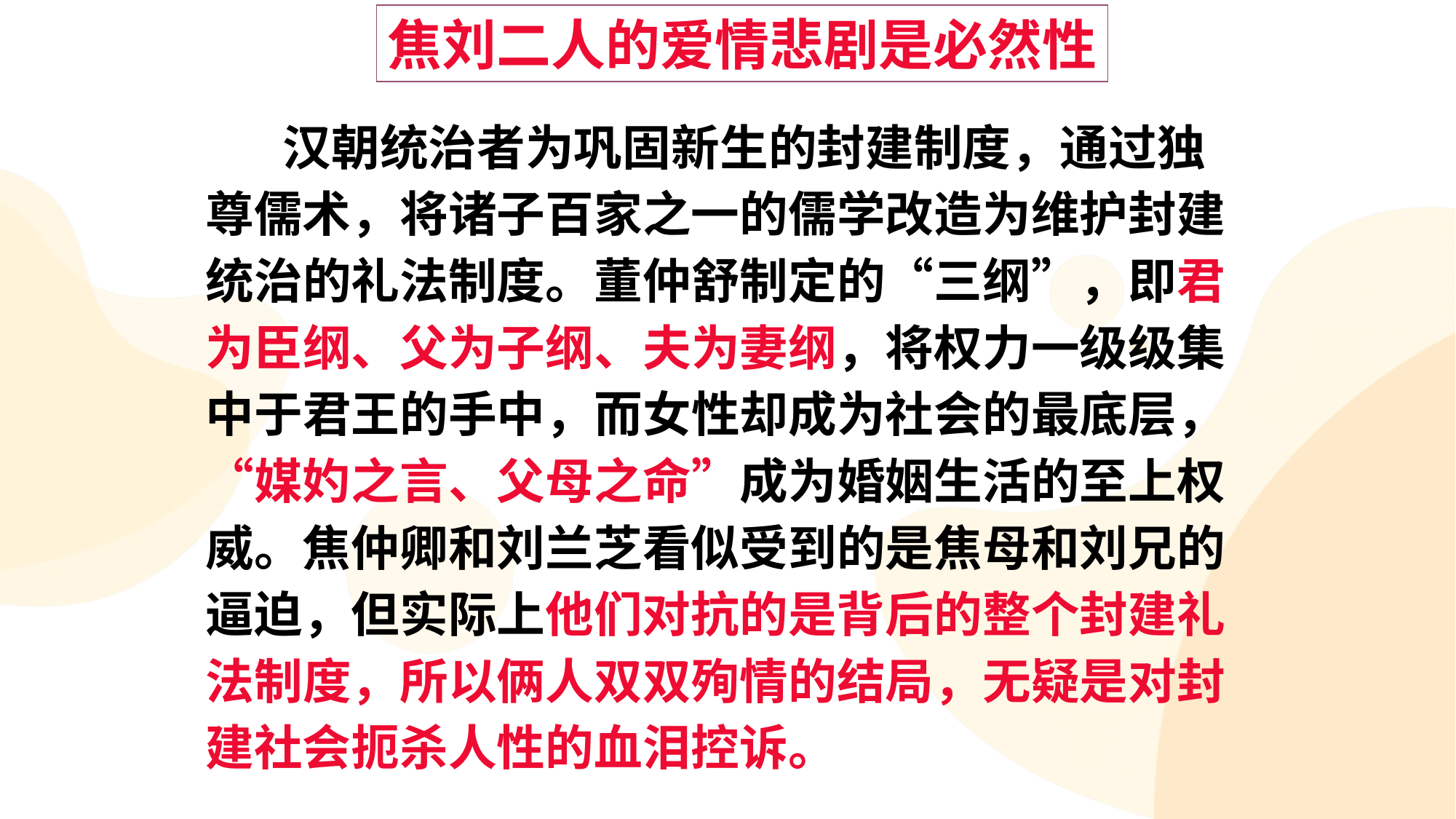

焦刘二人的爱情悲剧是必然性
 汉朝统治者为巩固新生的封建制度，通过独尊儒术，将诸子百家之一的儒学改造为维护封建统治的礼法制度。董仲舒制定的“三纲”，即君为臣纲、父为子纲、夫为妻纲，将权力一级级集中于君王的手中，而女性却成为社会的最底层，“媒妁之言、父母之命”成为婚姻生活的至上权威。焦仲卿和刘兰芝看似受到的是焦母和刘兄的逼迫，但实际上他们对抗的是背后的整个封建礼法制度，所以俩人双双殉情的结局，无疑是对封建社会扼杀人性的血泪控诉。